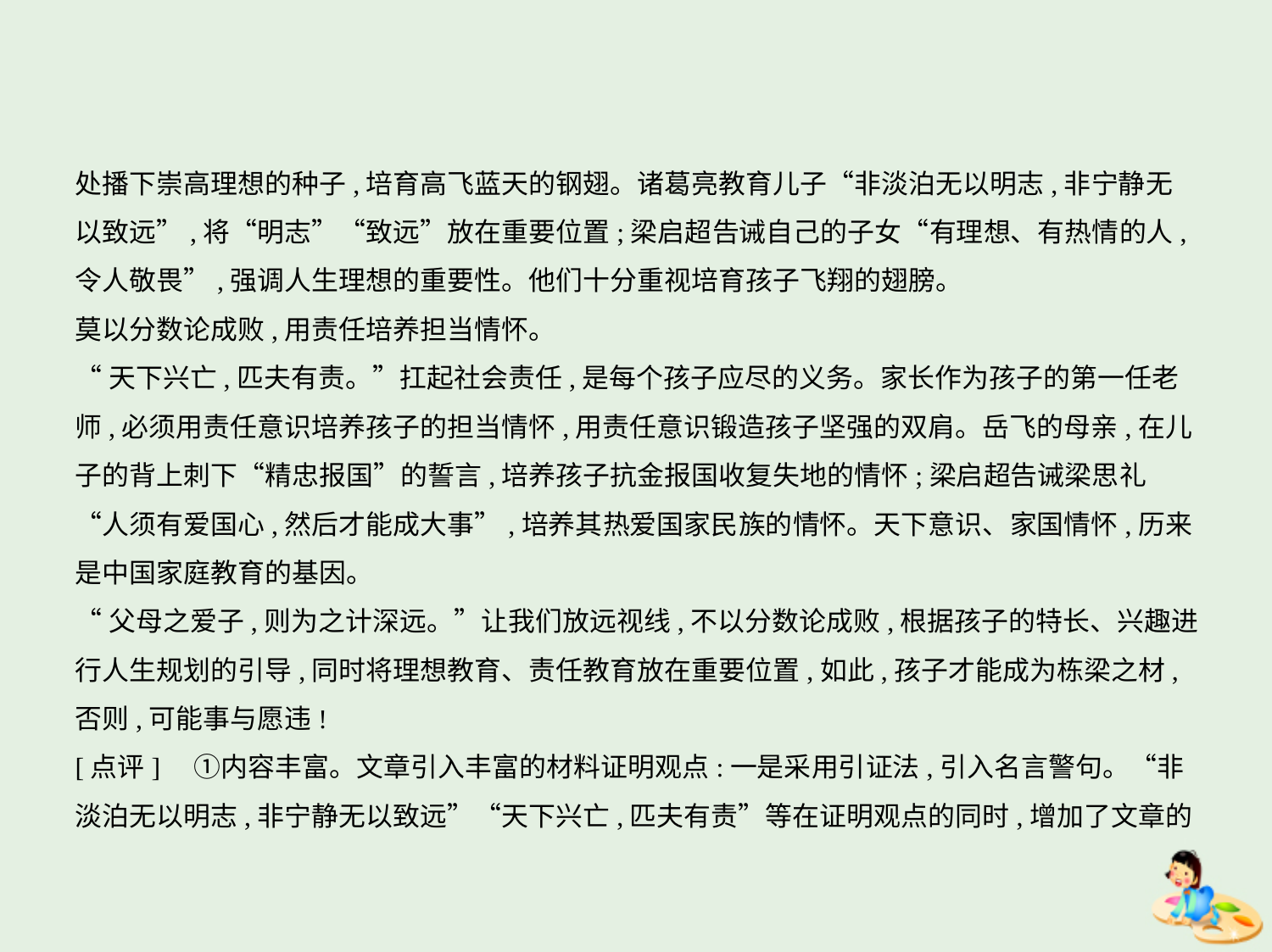

处播下崇高理想的种子,培育高飞蓝天的钢翅。诸葛亮教育儿子“非淡泊无以明志,非宁静无
以致远”,将“明志”“致远”放在重要位置;梁启超告诫自己的子女“有理想、有热情的人,
令人敬畏”,强调人生理想的重要性。他们十分重视培育孩子飞翔的翅膀。
莫以分数论成败,用责任培养担当情怀。
“天下兴亡,匹夫有责。”扛起社会责任,是每个孩子应尽的义务。家长作为孩子的第一任老
师,必须用责任意识培养孩子的担当情怀,用责任意识锻造孩子坚强的双肩。岳飞的母亲,在儿
子的背上刺下“精忠报国”的誓言,培养孩子抗金报国收复失地的情怀;梁启超告诫梁思礼
“人须有爱国心,然后才能成大事”,培养其热爱国家民族的情怀。天下意识、家国情怀,历来
是中国家庭教育的基因。
“父母之爱子,则为之计深远。”让我们放远视线,不以分数论成败,根据孩子的特长、兴趣进
行人生规划的引导,同时将理想教育、责任教育放在重要位置,如此,孩子才能成为栋梁之材,
否则,可能事与愿违!
[点评]　①内容丰富。文章引入丰富的材料证明观点:一是采用引证法,引入名言警句。“非
淡泊无以明志,非宁静无以致远”“天下兴亡,匹夫有责”等在证明观点的同时,增加了文章的